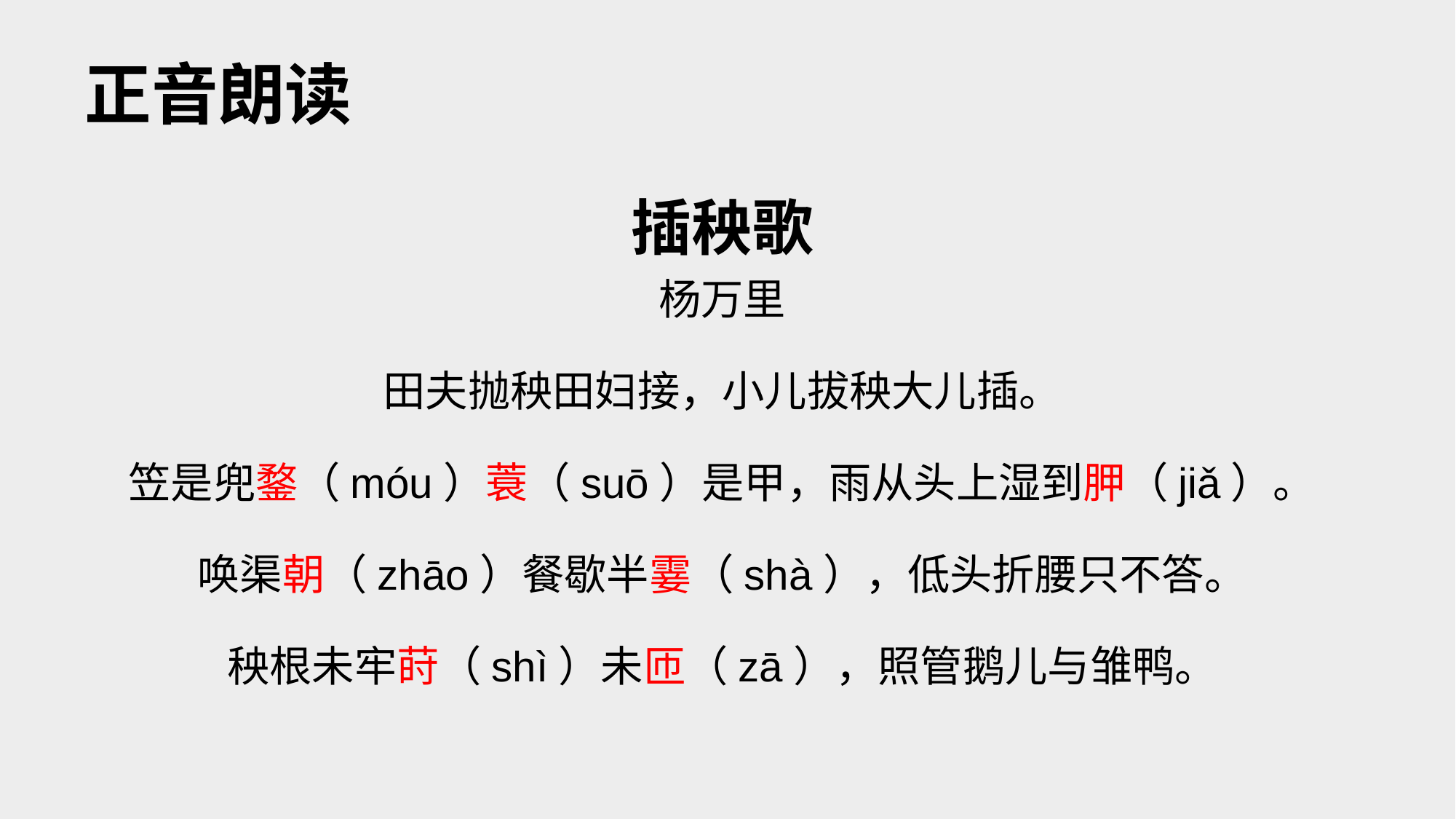

# 正音朗读
插秧歌
杨万里
田夫抛秧田妇接，小儿拔秧大儿插。
笠是兜鍪（móu）蓑（suō）是甲，雨从头上湿到胛（jiǎ）。
唤渠朝（zhāo）餐歇半霎（shà），低头折腰只不答。
秧根未牢莳（shì）未匝（zā），照管鹅儿与雏鸭。